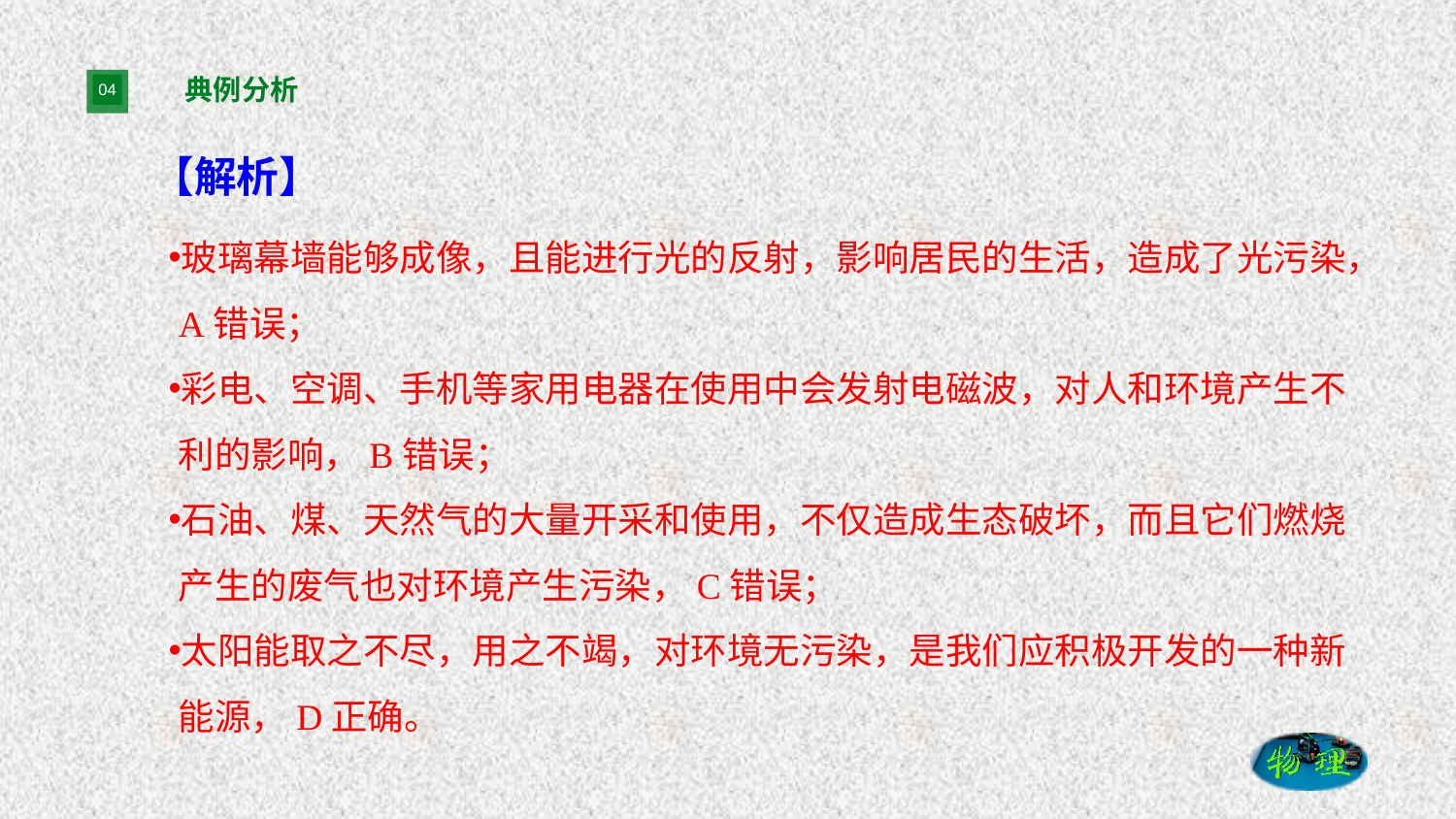

# 典例分析
【解析】
玻璃幕墙能够成像，且能进行光的反射，影响居民的生活，造成了光污染，A错误；
彩电、空调、手机等家用电器在使用中会发射电磁波，对人和环境产生不利的影响，B错误；
石油、煤、天然气的大量开采和使用，不仅造成生态破坏，而且它们燃烧产生的废气也对环境产生污染，C错误；
太阳能取之不尽，用之不竭，对环境无污染，是我们应积极开发的一种新能源，D正确。